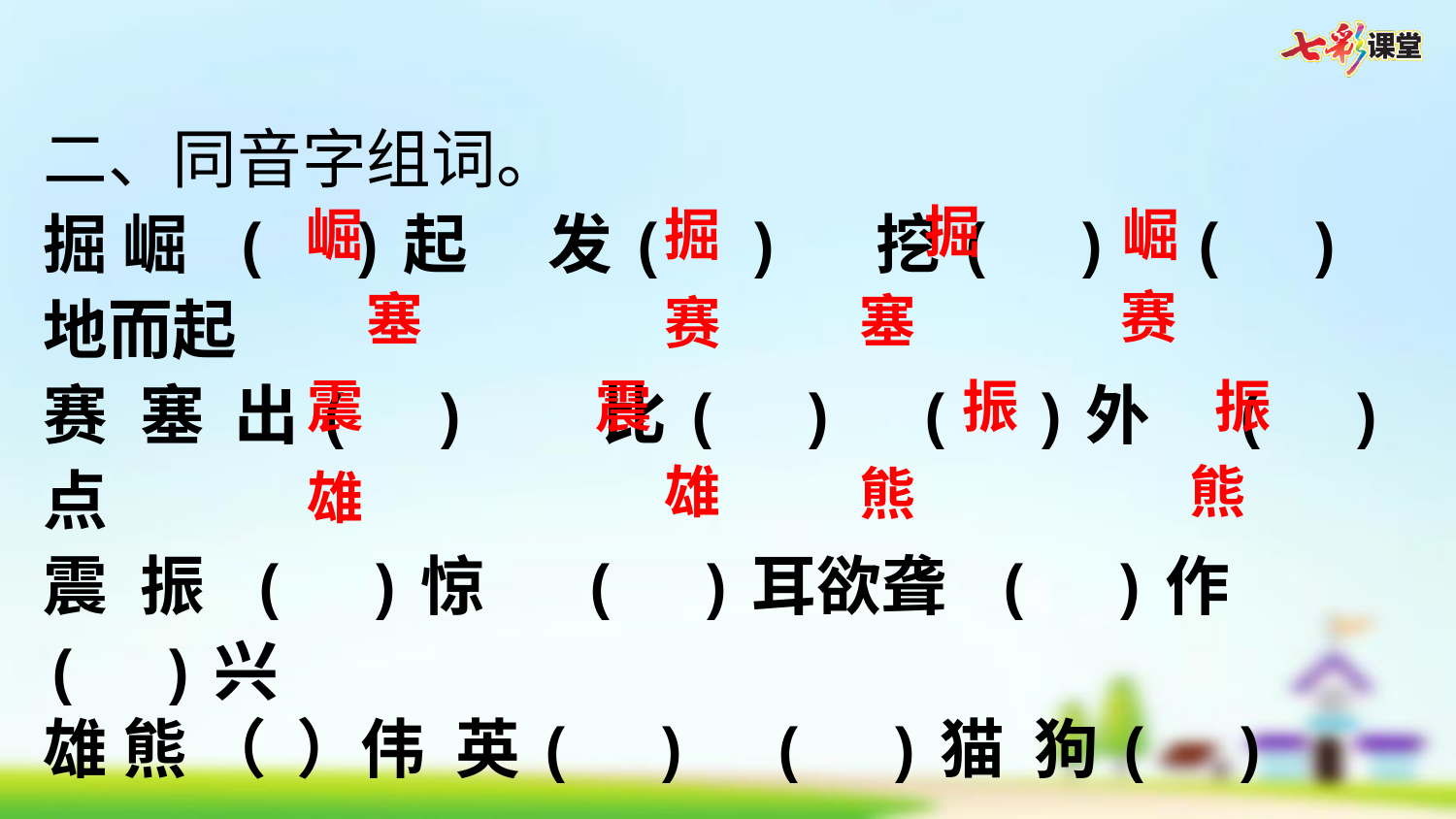

二、同音字组词。
掘 崛  (  )起   发(  )  挖(  )  (  )地而起
赛 塞  出(  )   比(  )  (  )外  (  )点
震 振  (  )惊   (  )耳欲聋 (  )作  (  )兴
雄 熊 （  ）伟  英(  )  (  )猫  狗(  )
掘
崛
掘
崛
赛
塞
塞
赛
震
震
振
振
熊
雄
熊
雄